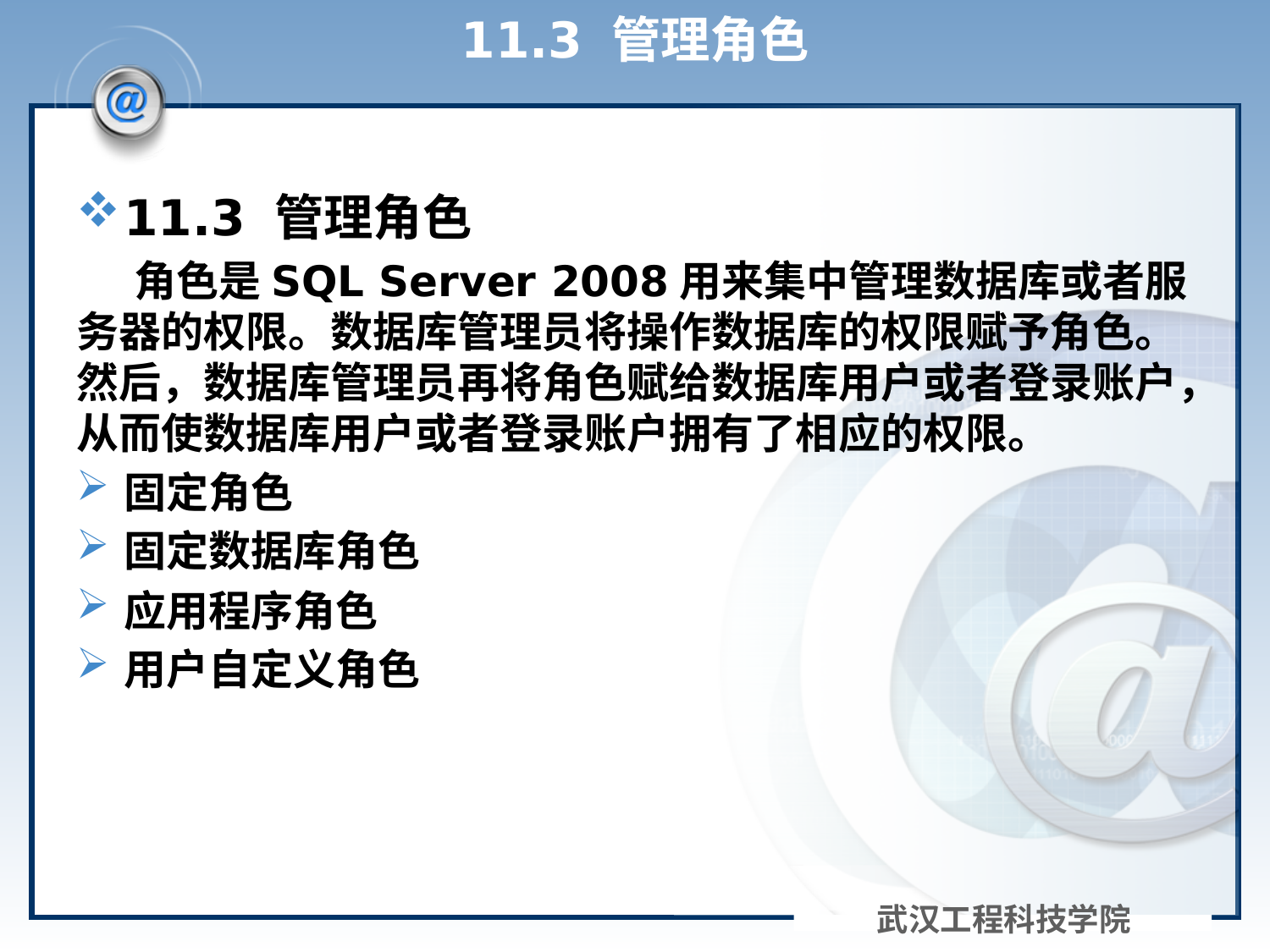

# 11.3 管理角色
11.3 管理角色
     角色是SQL Server 2008用来集中管理数据库或者服务器的权限。数据库管理员将操作数据库的权限赋予角色。然后，数据库管理员再将角色赋给数据库用户或者登录账户，从而使数据库用户或者登录账户拥有了相应的权限。
固定角色
固定数据库角色
应用程序角色
用户自定义角色
武汉工程科技学院